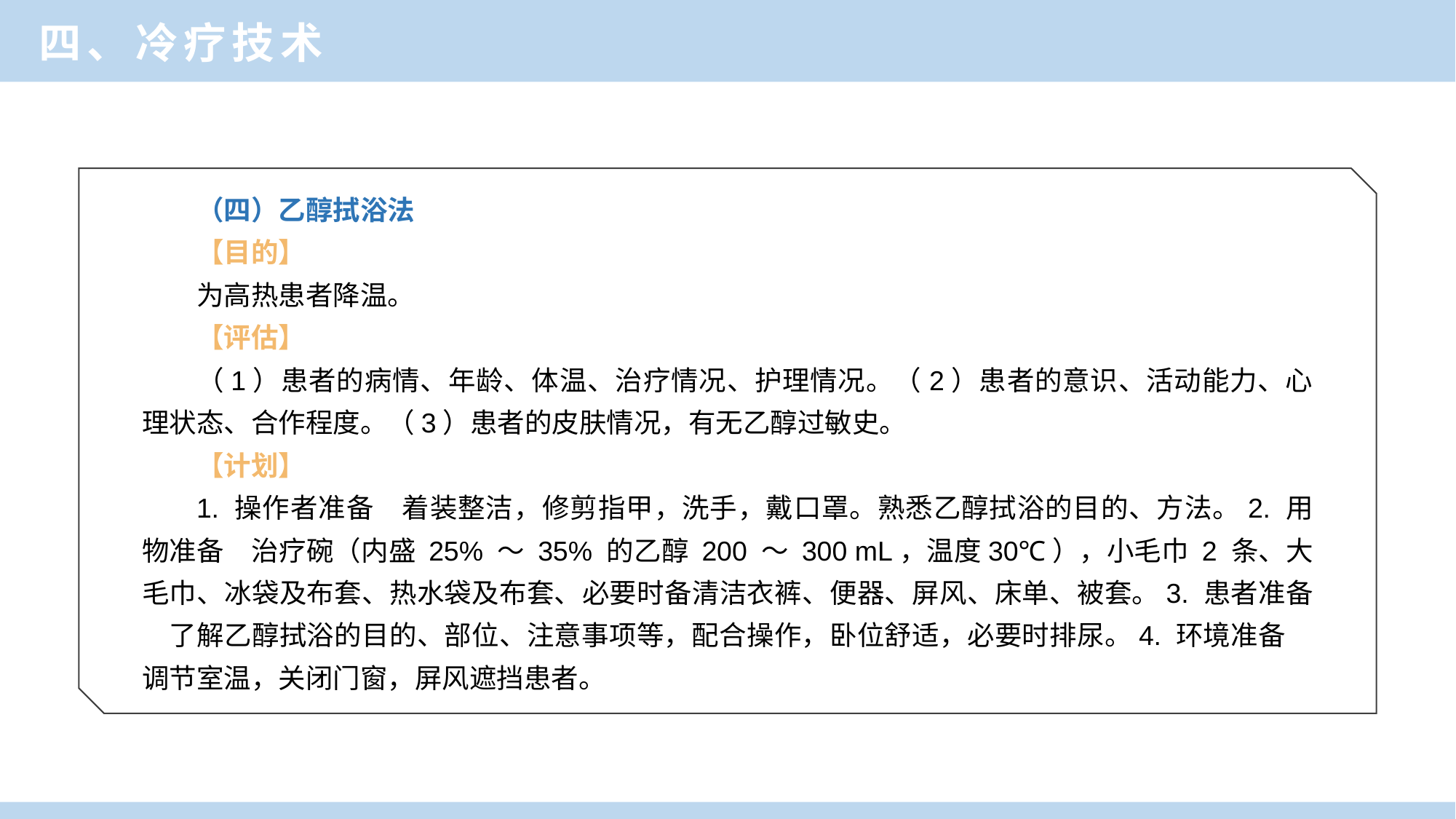

四、冷疗技术

（四）乙醇拭浴法
【目的】
为高热患者降温。
【评估】
（1）患者的病情、年龄、体温、治疗情况、护理情况。（2）患者的意识、活动能力、心理状态、合作程度。（3）患者的皮肤情况，有无乙醇过敏史。
【计划】
1. 操作者准备　着装整洁，修剪指甲，洗手，戴口罩。熟悉乙醇拭浴的目的、方法。2. 用物准备　治疗碗（内盛 25% ～ 35% 的乙醇 200 ～ 300 mL，温度30℃），小毛巾 2 条、大毛巾、冰袋及布套、热水袋及布套、必要时备清洁衣裤、便器、屏风、床单、被套。3. 患者准备　了解乙醇拭浴的目的、部位、注意事项等，配合操作，卧位舒适，必要时排尿。4. 环境准备　调节室温，关闭门窗，屏风遮挡患者。